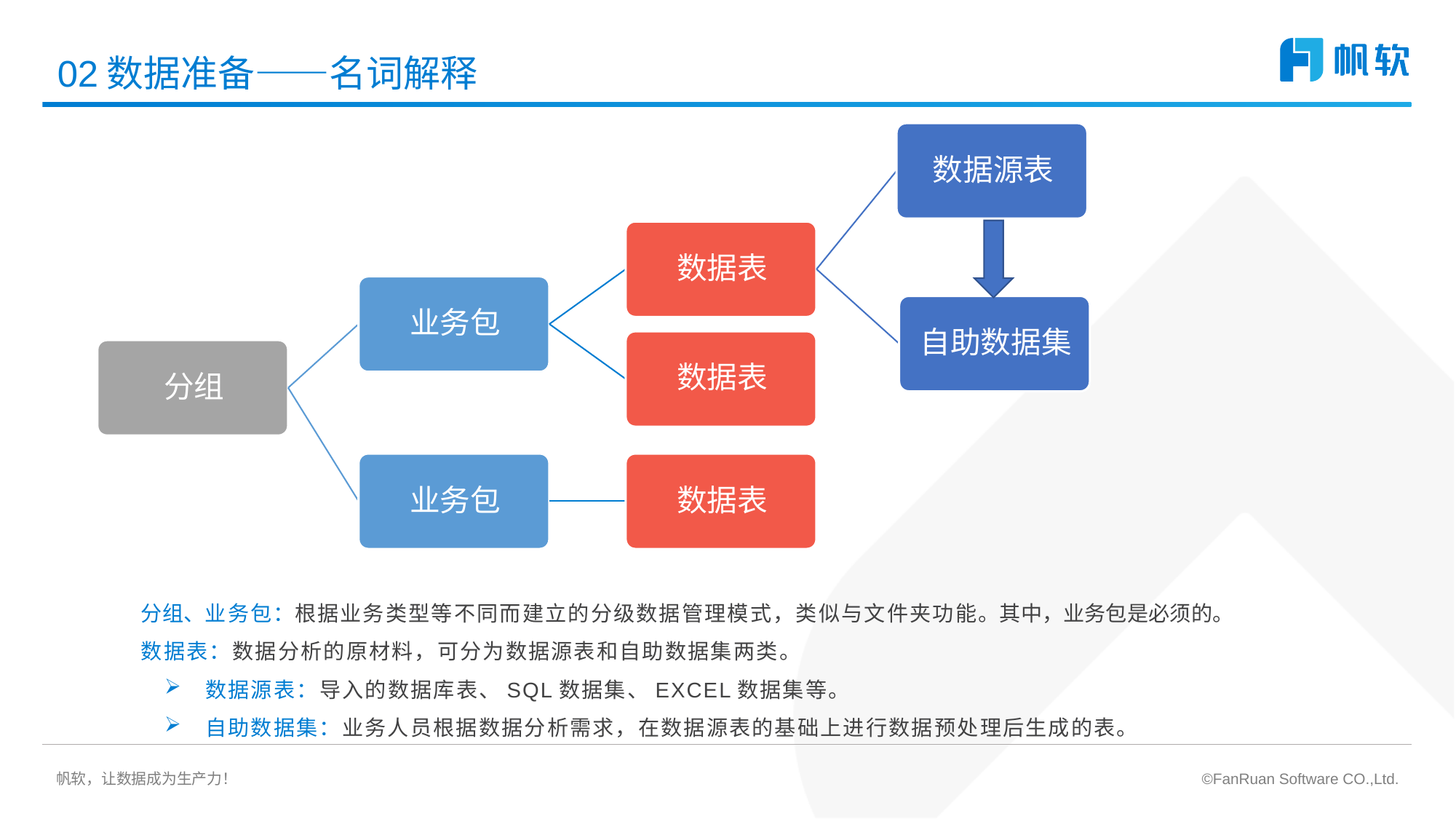

# 02数据准备——名词解释
分组

业务包

数据表

数据源表

自助数据集

数据表

业务包

数据表

分组、业务包：根据业务类型等不同而建立的分级数据管理模式，类似与文件夹功能。其中，业务包是必须的。
数据表：数据分析的原材料，可分为数据源表和自助数据集两类。
数据源表：导入的数据库表、SQL数据集、EXCEL数据集等。
自助数据集：业务人员根据数据分析需求，在数据源表的基础上进行数据预处理后生成的表。